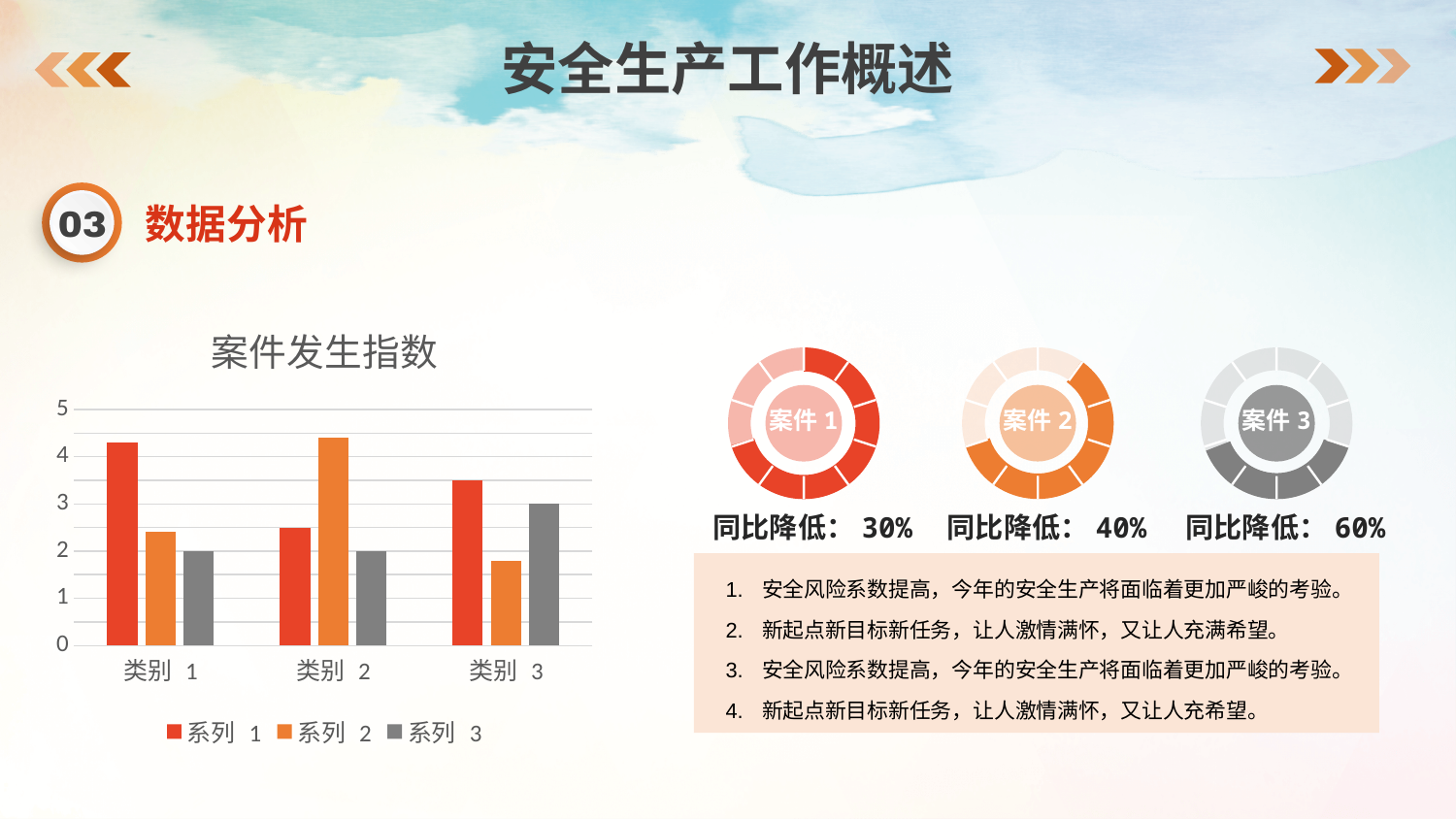

安全生产工作概述

03
数据分析

### Chart: 案件发生指数

| Category | 系列 1 | 系列 2 | 系列 3 |
|---|---|---|---|
| 类别 1 | 4.3 | 2.4 | 2.0 |
| 类别 2 | 2.5 | 4.4 | 2.0 |
| 类别 3 | 3.5 | 1.8 | 3.0 |

案件2

案件1

案件3
同比降低：40%
同比降低：30%
同比降低：60%

安全风险系数提高，今年的安全生产将面临着更加严峻的考验。
新起点新目标新任务，让人激情满怀，又让人充满希望。
安全风险系数提高，今年的安全生产将面临着更加严峻的考验。
新起点新目标新任务，让人激情满怀，又让人充希望。